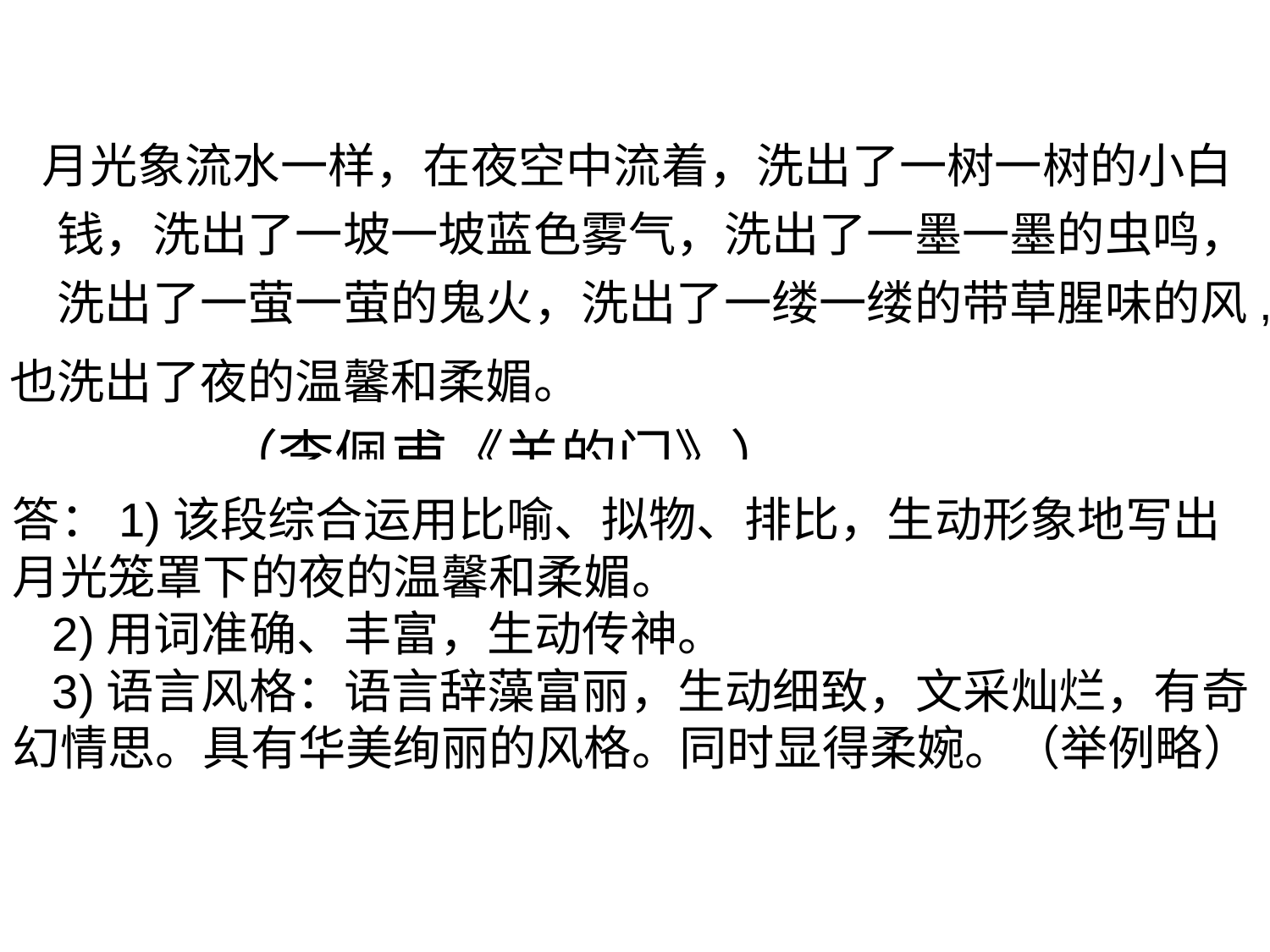

月光象流水一样，在夜空中流着，洗出了一树一树的小白钱，洗出了一坡一坡蓝色雾气，洗出了一墨一墨的虫鸣，洗出了一萤一萤的鬼火，洗出了一缕一缕的带草腥味的风,
也洗出了夜的温馨和柔媚。
                   （李佩甫《羊的门》）

答：1)该段综合运用比喻、拟物、排比，生动形象地写出月光笼罩下的夜的温馨和柔媚。
   2)用词准确、丰富，生动传神。
   3)语言风格：语言辞藻富丽，生动细致，文采灿烂，有奇幻情思。具有华美绚丽的风格。同时显得柔婉。（举例略）
问：赏析本语段的语言特点
答：